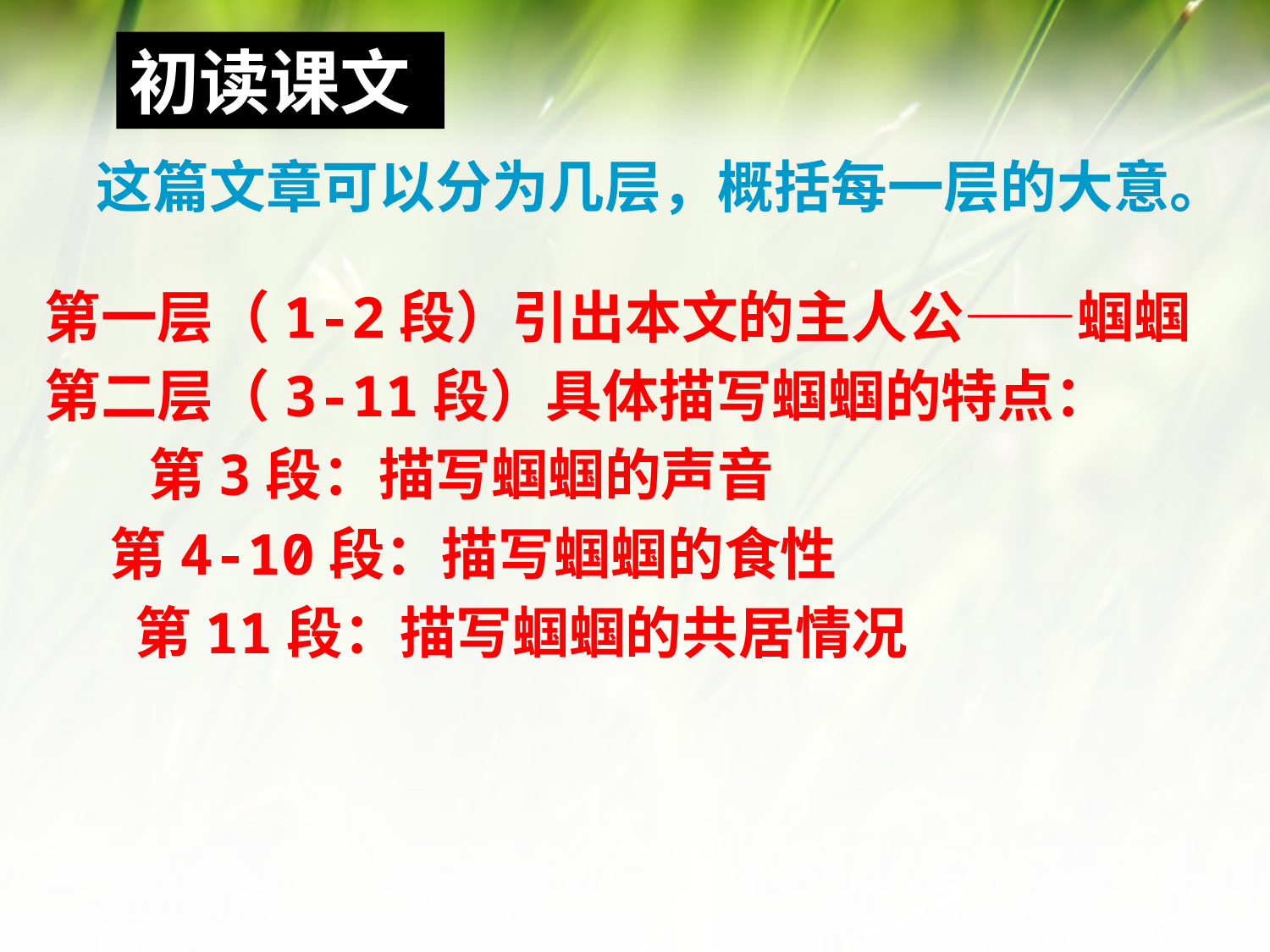

初读课文
# 这篇文章可以分为几层，概括每一层的大意。
第一层（1-2段）引出本文的主人公——蝈蝈
第二层（3-11段）具体描写蝈蝈的特点：
       第3段：描写蝈蝈的声音
    第4-10段：描写蝈蝈的食性
      第11段：描写蝈蝈的共居情况